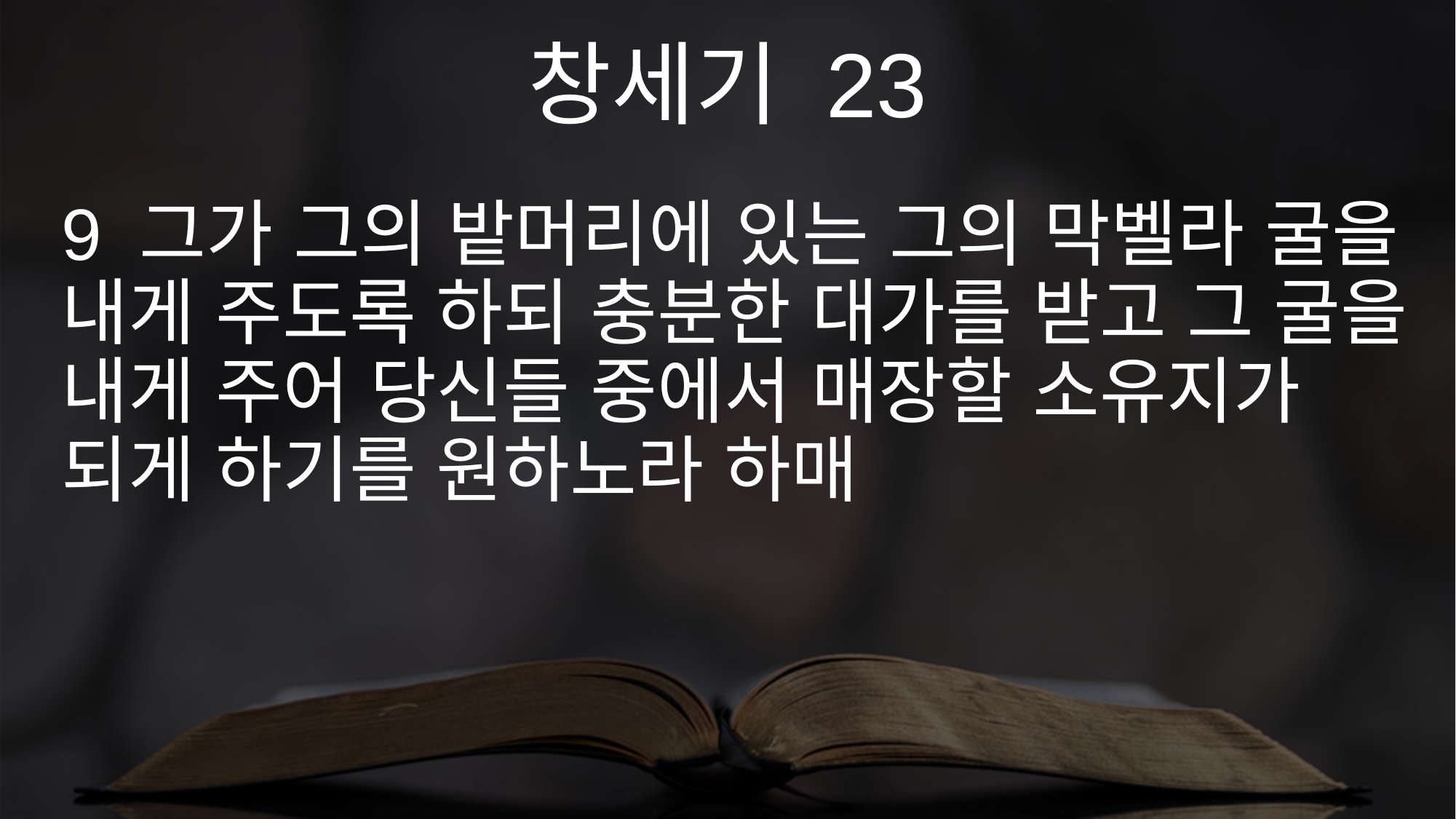

창세기 23
9 그가 그의 밭머리에 있는 그의 막벨라 굴을 내게 주도록 하되 충분한 대가를 받고 그 굴을 내게 주어 당신들 중에서 매장할 소유지가 되게 하기를 원하노라 하매